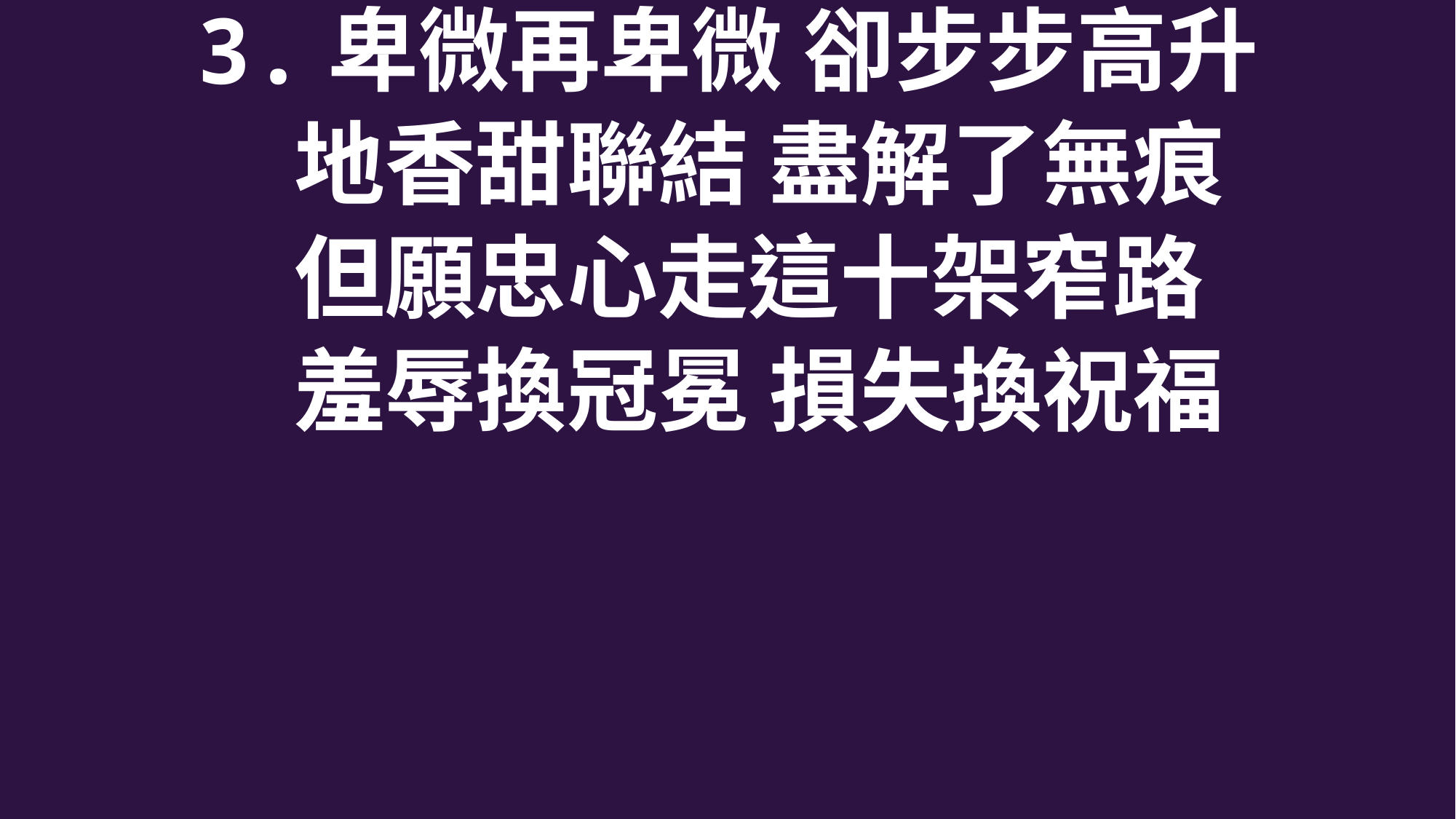

3.卑微再卑微 卻步步高升
  地香甜聯結 盡解了無痕
 但願忠心走這十架窄路
  羞辱換冠冕 損失換祝福